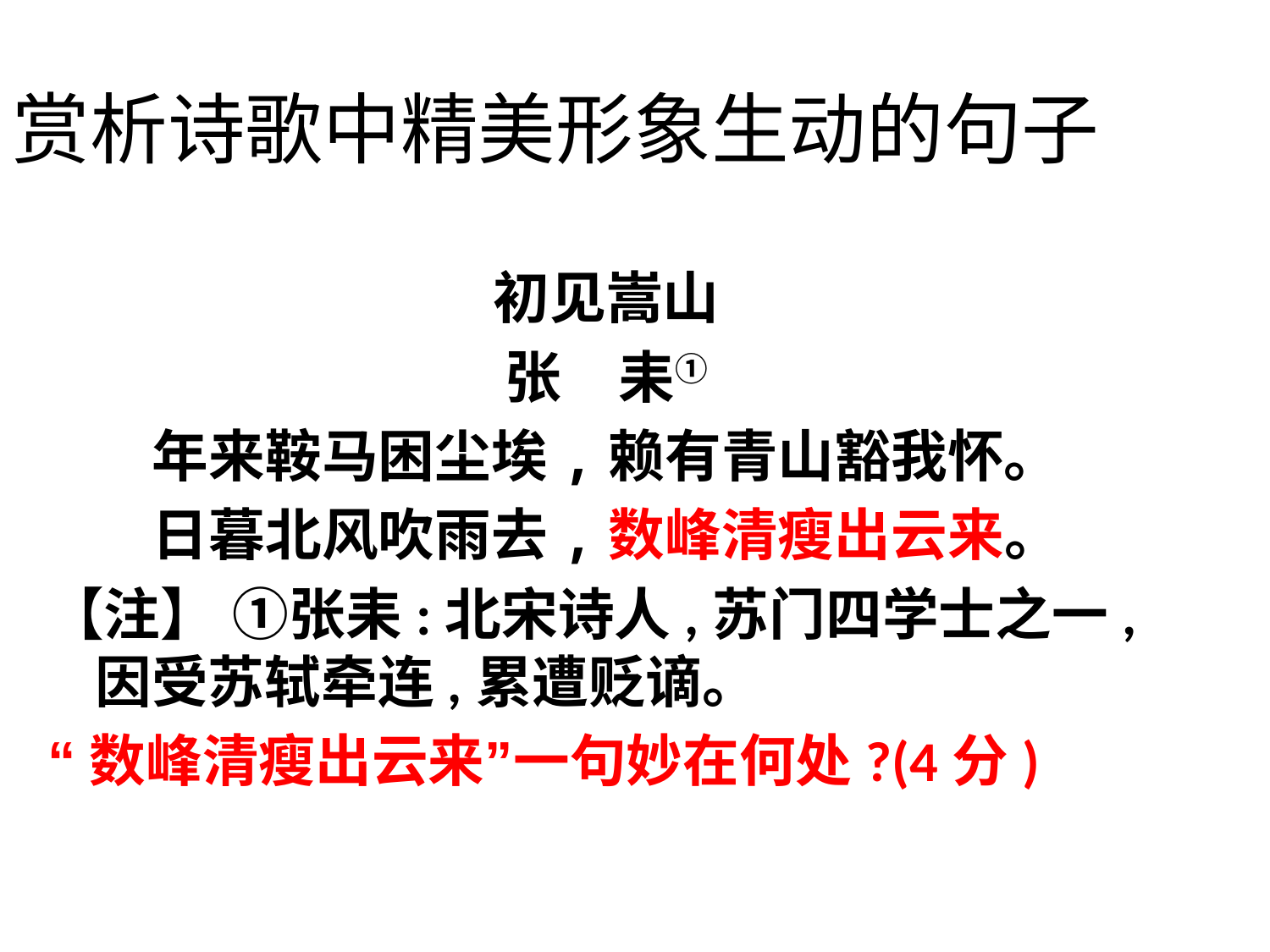

赏析诗歌中精美形象生动的句子
初见嵩山
张　耒①
年来鞍马困尘埃,赖有青山豁我怀。
日暮北风吹雨去,数峰清瘦出云来。
【注】 ①张耒:北宋诗人,苏门四学士之一,因受苏轼牵连,累遭贬谪。
“数峰清瘦出云来”一句妙在何处?(4分)